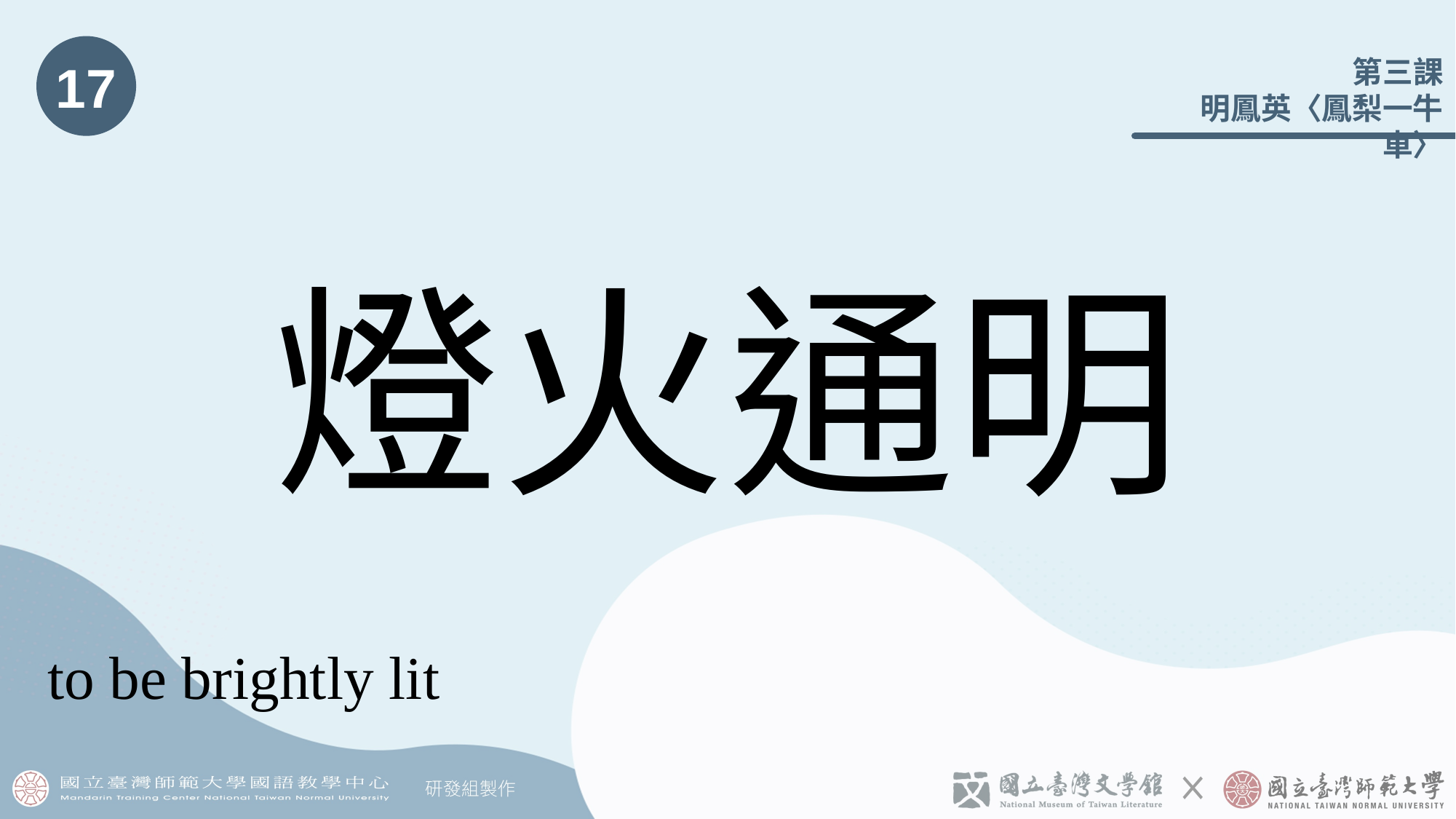

17
# 燈火通明
to be brightly lit